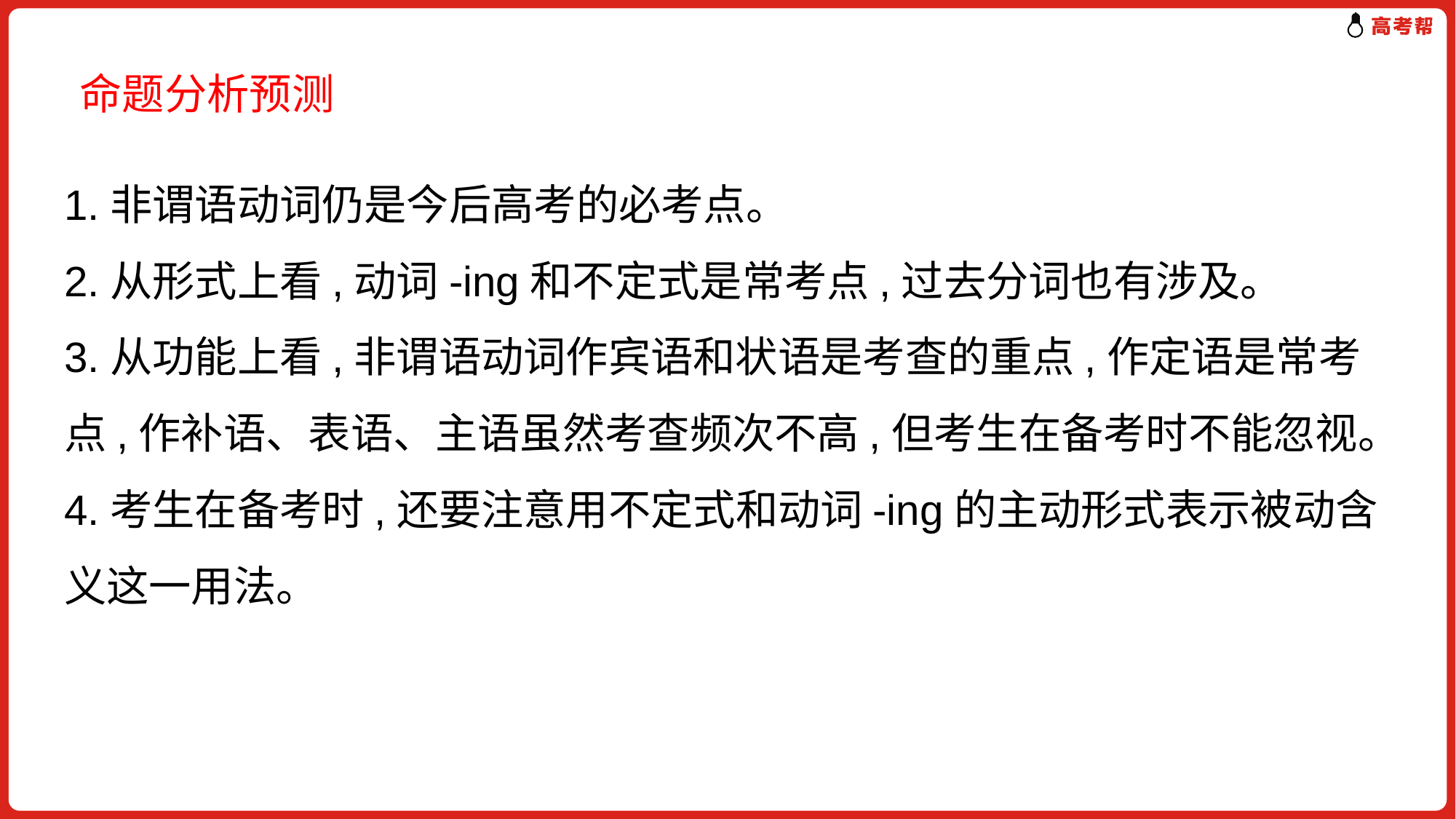

命题分析预测
1.非谓语动词仍是今后高考的必考点。
2.从形式上看,动词-ing和不定式是常考点,过去分词也有涉及。
3.从功能上看,非谓语动词作宾语和状语是考查的重点,作定语是常考点,作补语、表语、主语虽然考查频次不高,但考生在备考时不能忽视。
4.考生在备考时,还要注意用不定式和动词-ing的主动形式表示被动含义这一用法。